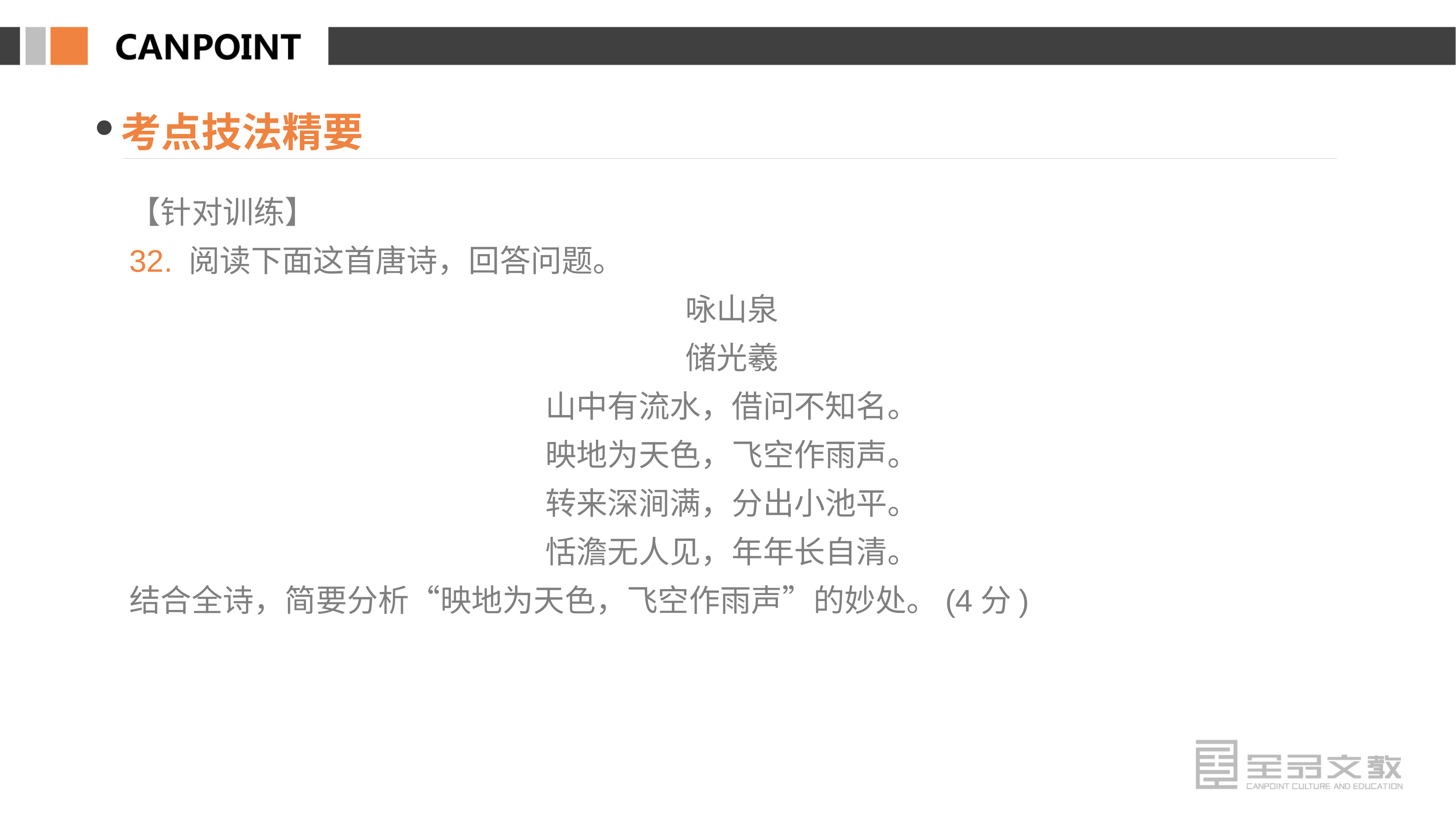

考点技法精要

【针对训练】
32. 阅读下面这首唐诗，回答问题。
咏山泉
储光羲
山中有流水，借问不知名。
映地为天色，飞空作雨声。
转来深涧满，分出小池平。
恬澹无人见，年年长自清。
结合全诗，简要分析“映地为天色，飞空作雨声”的妙处。(4分)